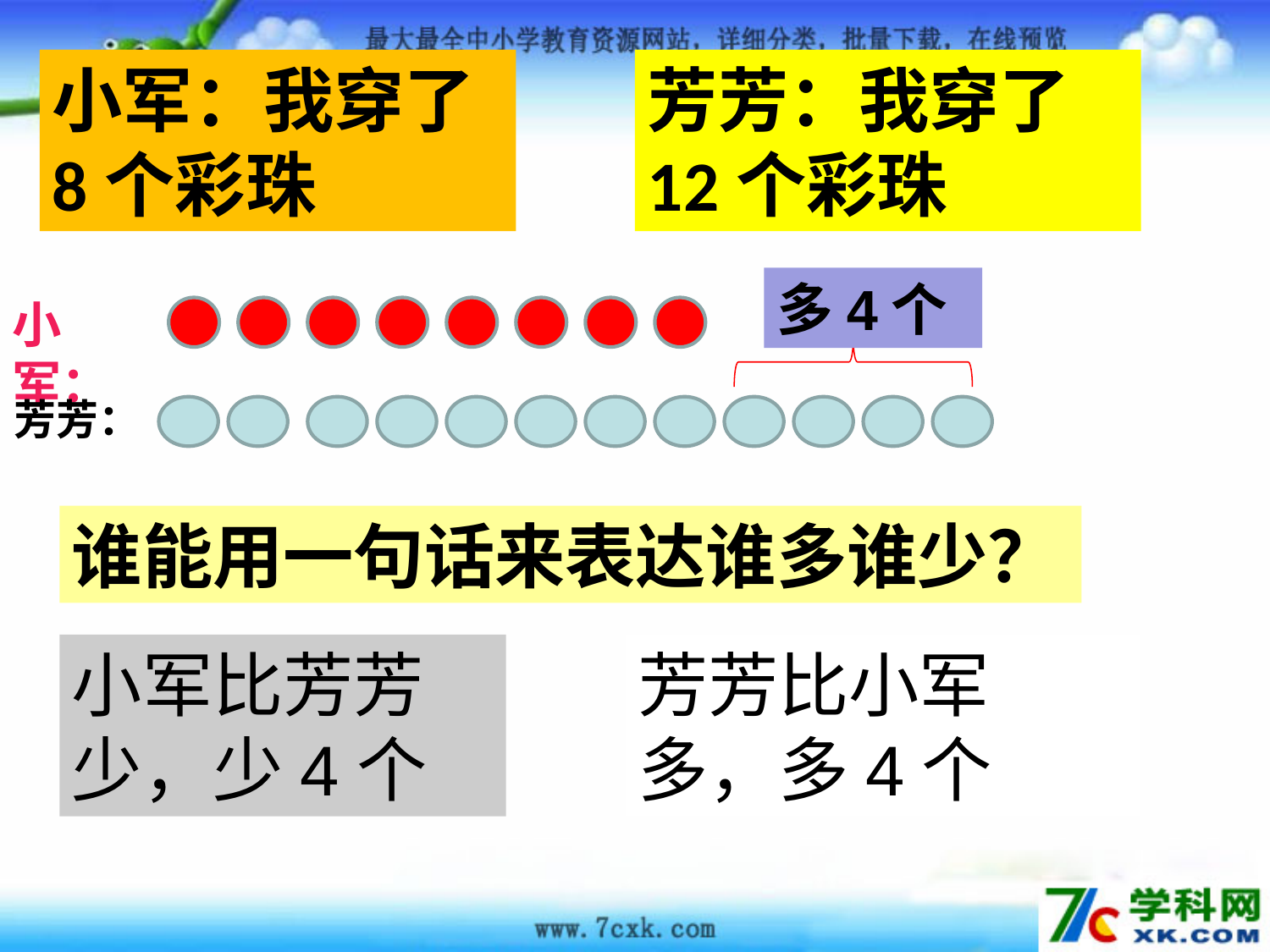

小军：我穿了8个彩珠
芳芳：我穿了12个彩珠

多4个
小军：

芳芳：

谁能用一句话来表达谁多谁少？
小军比芳芳少，少4个
芳芳比小军多，多4个